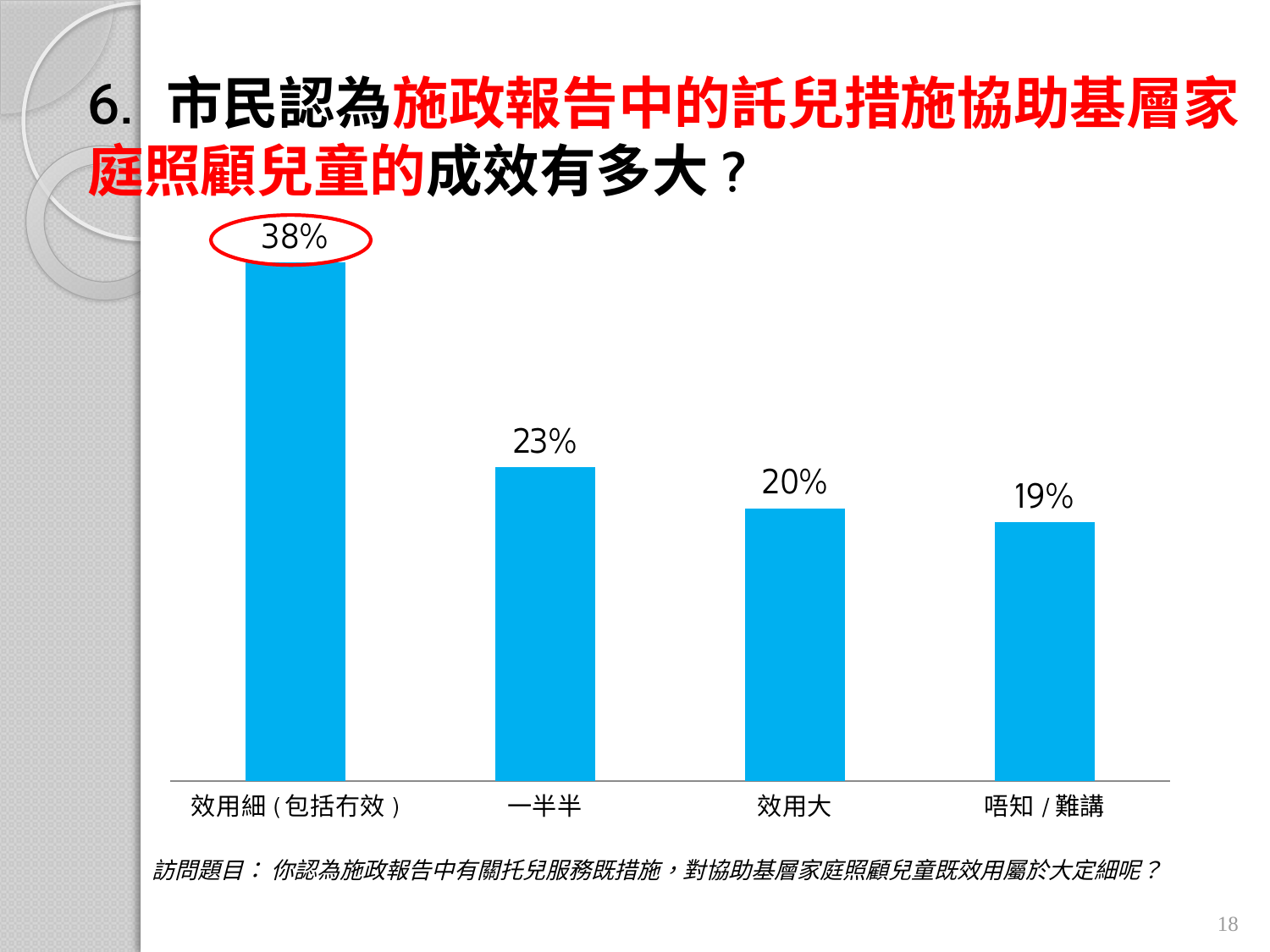

# 6. 市民認為施政報告中的託兒措施協助基層家庭照顧兒童的成效有多大?

### Chart

| Category |  |
|---|---|
| 效用細(包括冇效) | 0.38000000000000045 |
| 一半半 | 0.23 |
| 效用大 | 0.2 |
| 唔知/難講 | 0.19 |
訪問題目： 你認為施政報告中有關托兒服務既措施，對協助基層家庭照顧兒童既效用屬於大定細呢？
18